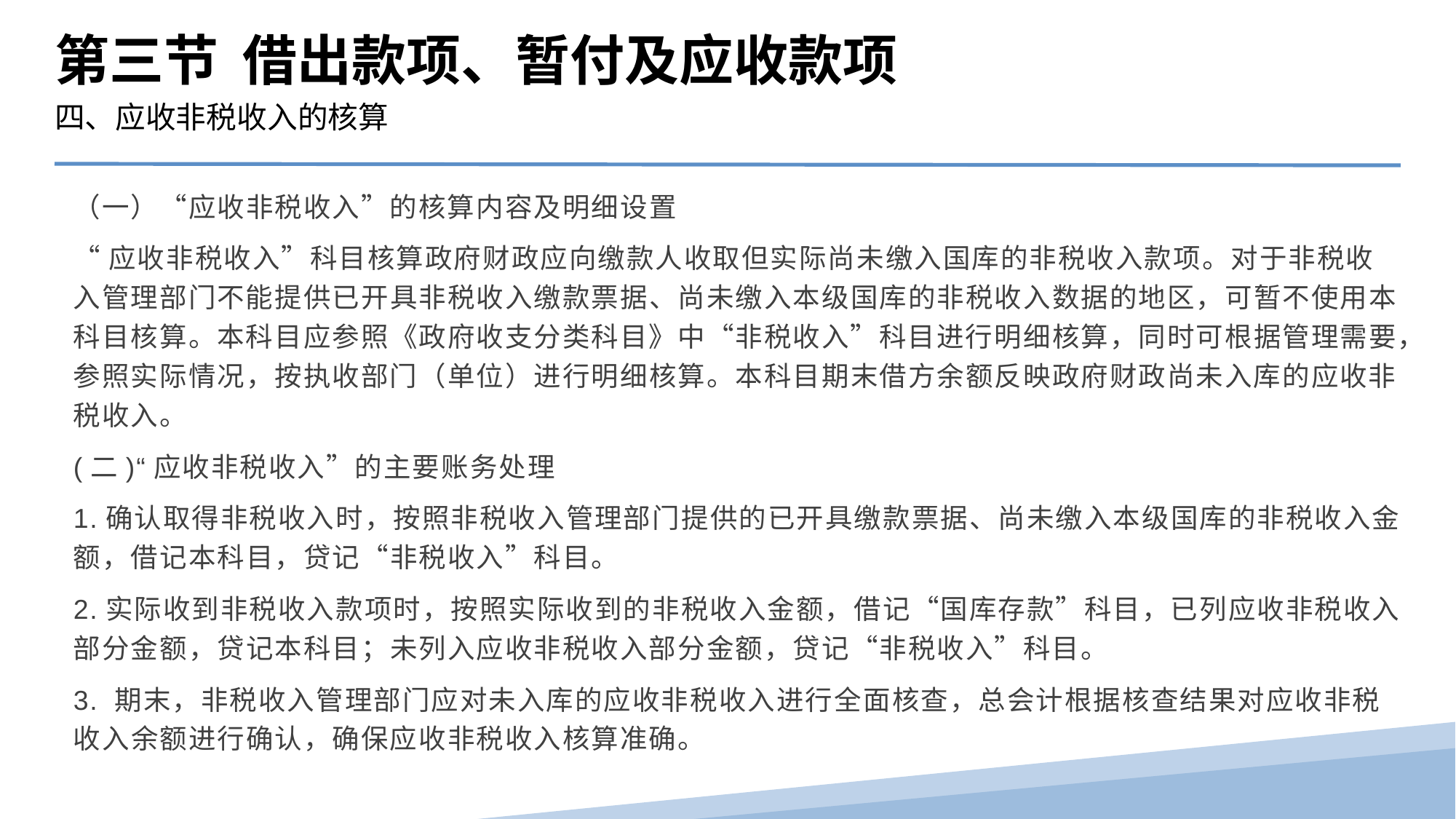

第三节  借出款项、暂付及应收款项
四、应收非税收入的核算
（一）“应收非税收入”的核算内容及明细设置
“应收非税收入”科目核算政府财政应向缴款人收取但实际尚未缴入国库的非税收入款项。对于非税收入管理部门不能提供已开具非税收入缴款票据、尚未缴入本级国库的非税收入数据的地区，可暂不使用本科目核算。本科目应参照《政府收支分类科目》中“非税收入”科目进行明细核算，同时可根据管理需要，参照实际情况，按执收部门（单位）进行明细核算。本科目期末借方余额反映政府财政尚未入库的应收非税收入。
(二)“应收非税收入”的主要账务处理
1.确认取得非税收入时，按照非税收入管理部门提供的已开具缴款票据、尚未缴入本级国库的非税收入金额，借记本科目，贷记“非税收入”科目。
2.实际收到非税收入款项时，按照实际收到的非税收入金额，借记“国库存款”科目，已列应收非税收入部分金额，贷记本科目；未列入应收非税收入部分金额，贷记“非税收入”科目。
3. 期末，非税收入管理部门应对未入库的应收非税收入进行全面核查，总会计根据核查结果对应收非税收入余额进行确认，确保应收非税收入核算准确。